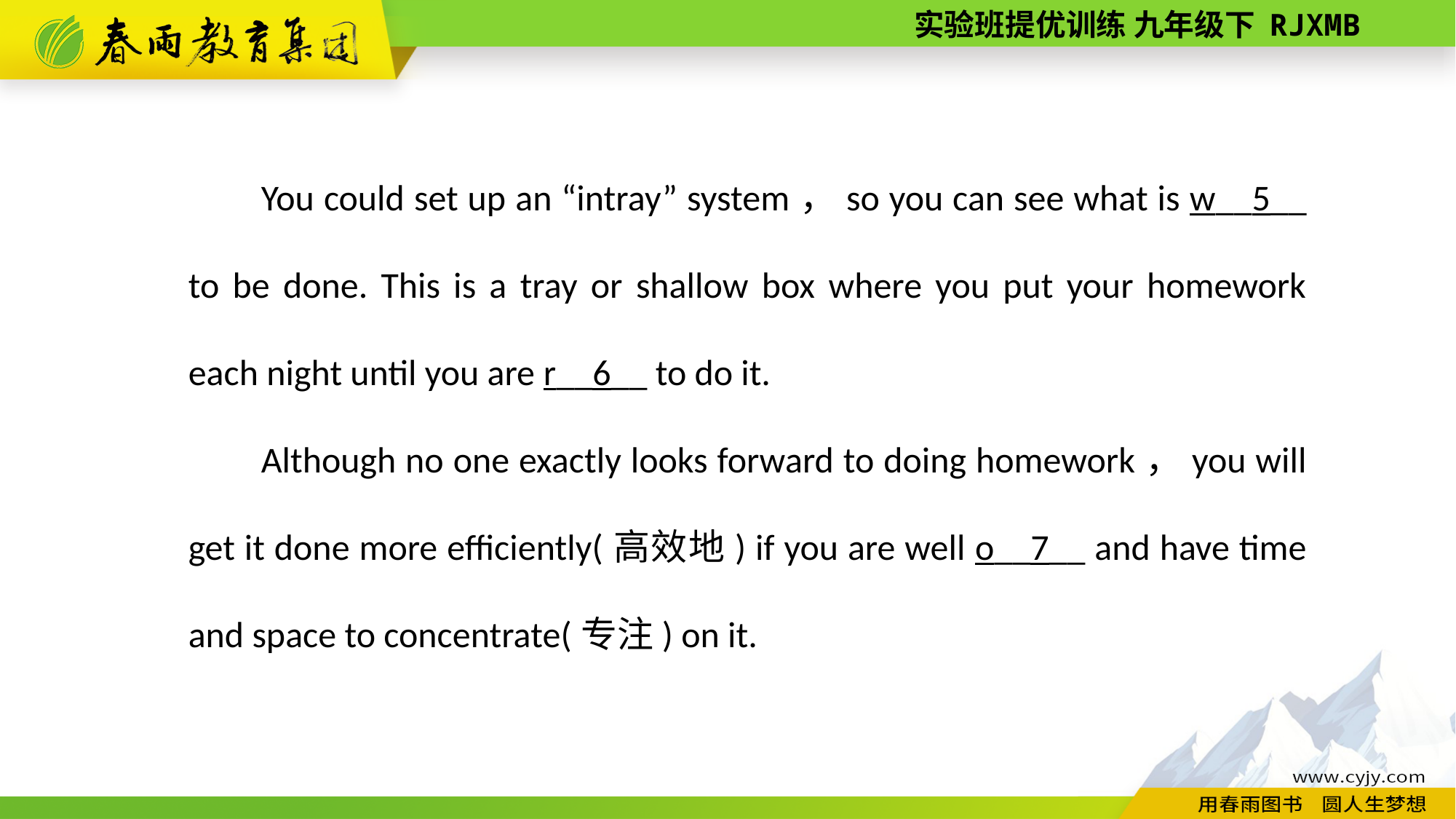

You could set up an “in­tray” system，so you can see what is w__5__ to be done. This is a tray or shallow box where you put your homework each night until you are r__6__ to do it.
Although no one exactly looks forward to doing homework，you will get it done more efficiently(高效地) if you are well o__7__ and have time and space to concentrate(专注) on it.